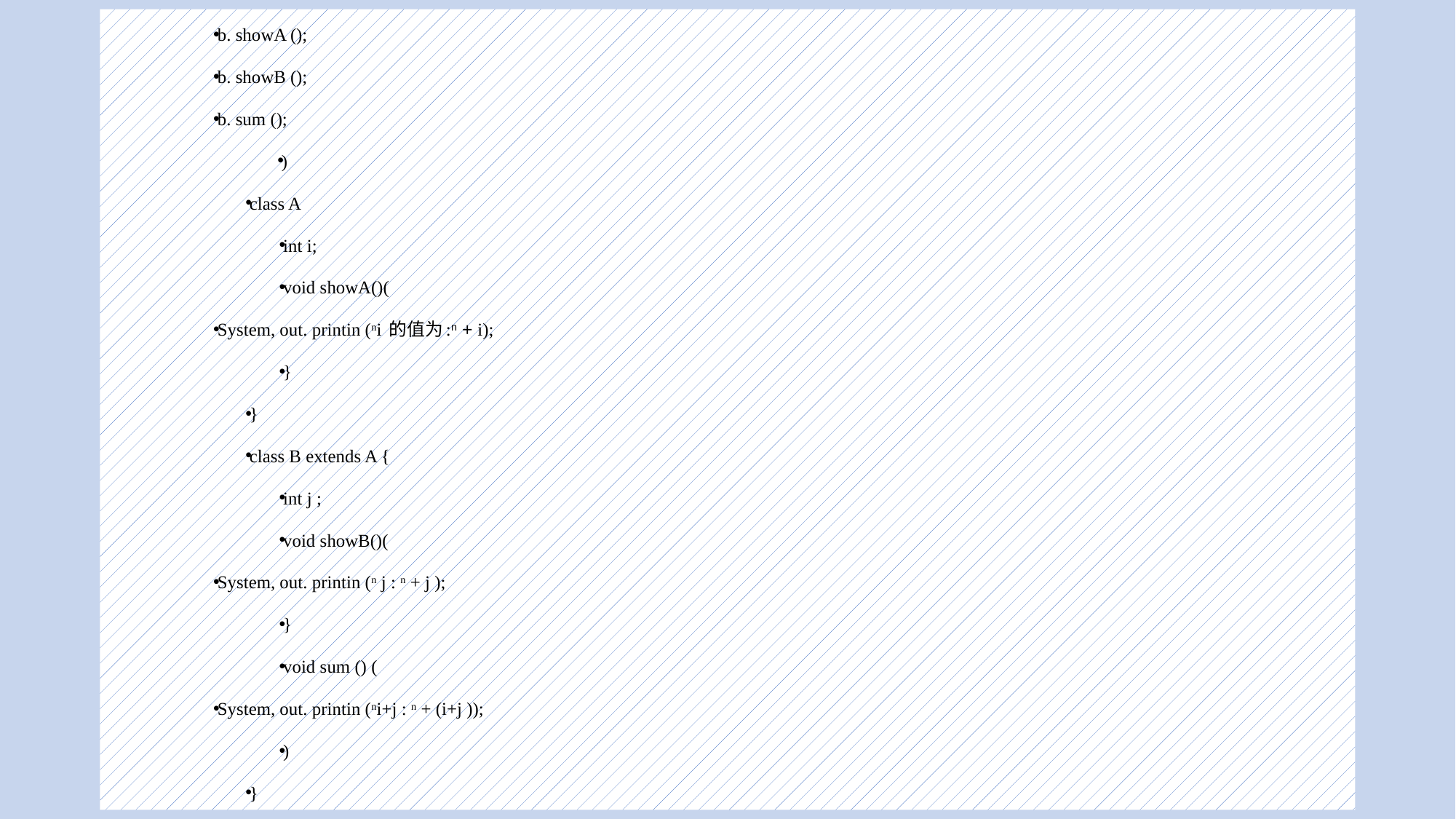

b. showA ();
b. showB ();
b. sum ();
)
class A
int i;
void showA()(
System, out. printin (ni 的值为:n + i);
}
}
class B extends A {
int j ;
void showB()(
System, out. printin (n j : n + j );
}
void sum () (
System, out. printin (ni+j : n + (i+j ));
)
}

#